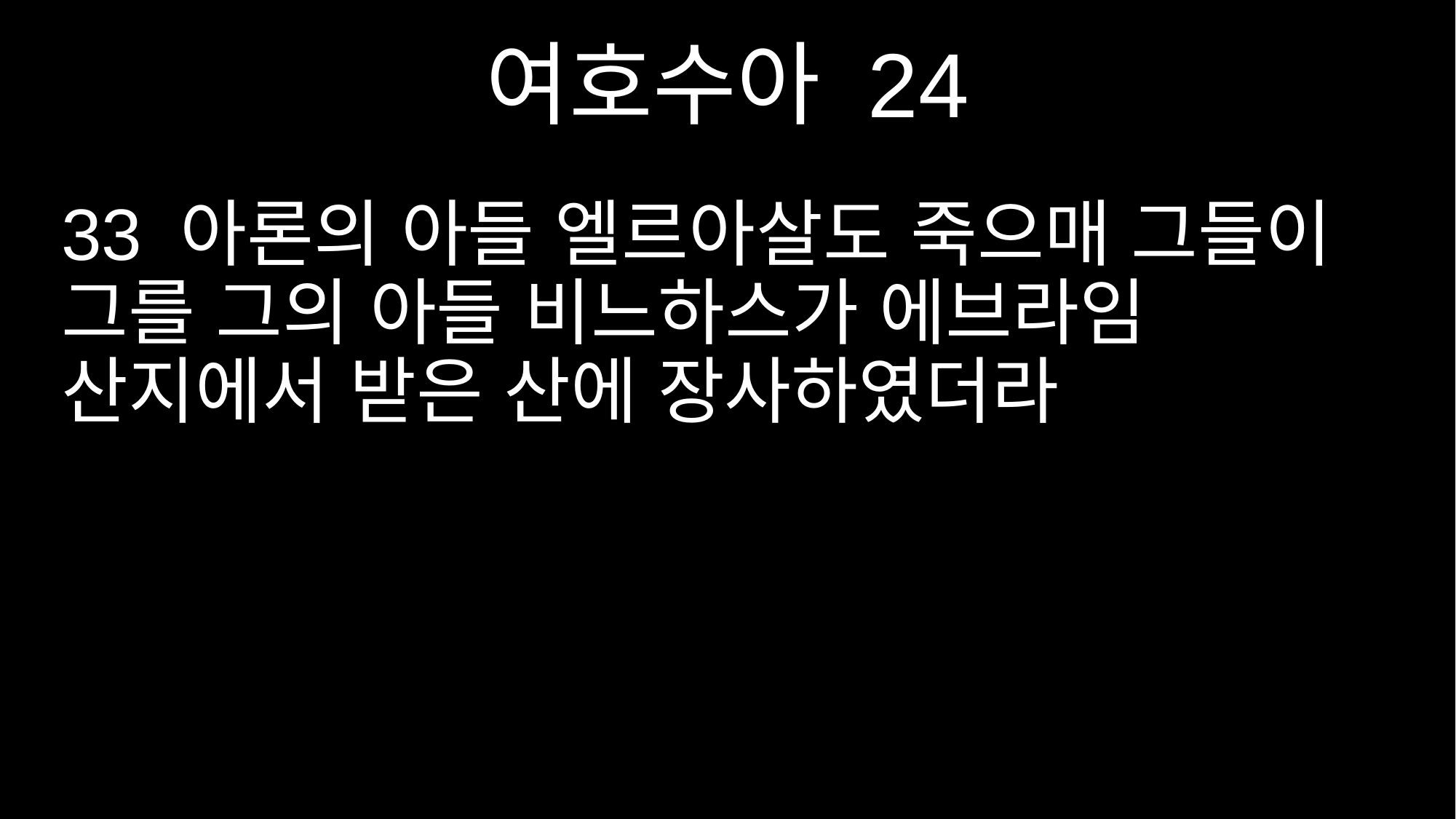

여호수아 24
33 아론의 아들 엘르아살도 죽으매 그들이 그를 그의 아들 비느하스가 에브라임 산지에서 받은 산에 장사하였더라